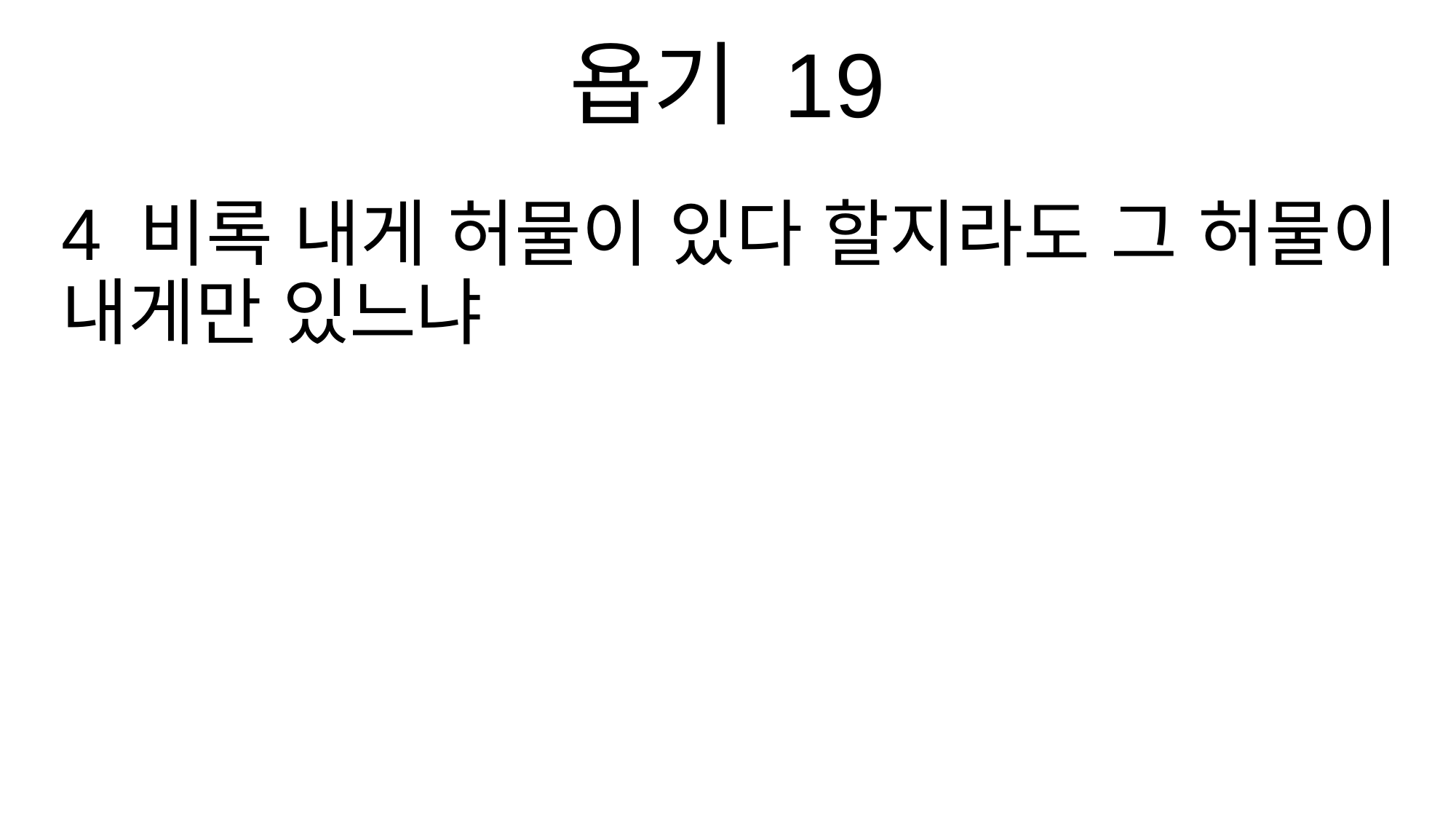

욥기 19
4 비록 내게 허물이 있다 할지라도 그 허물이 내게만 있느냐